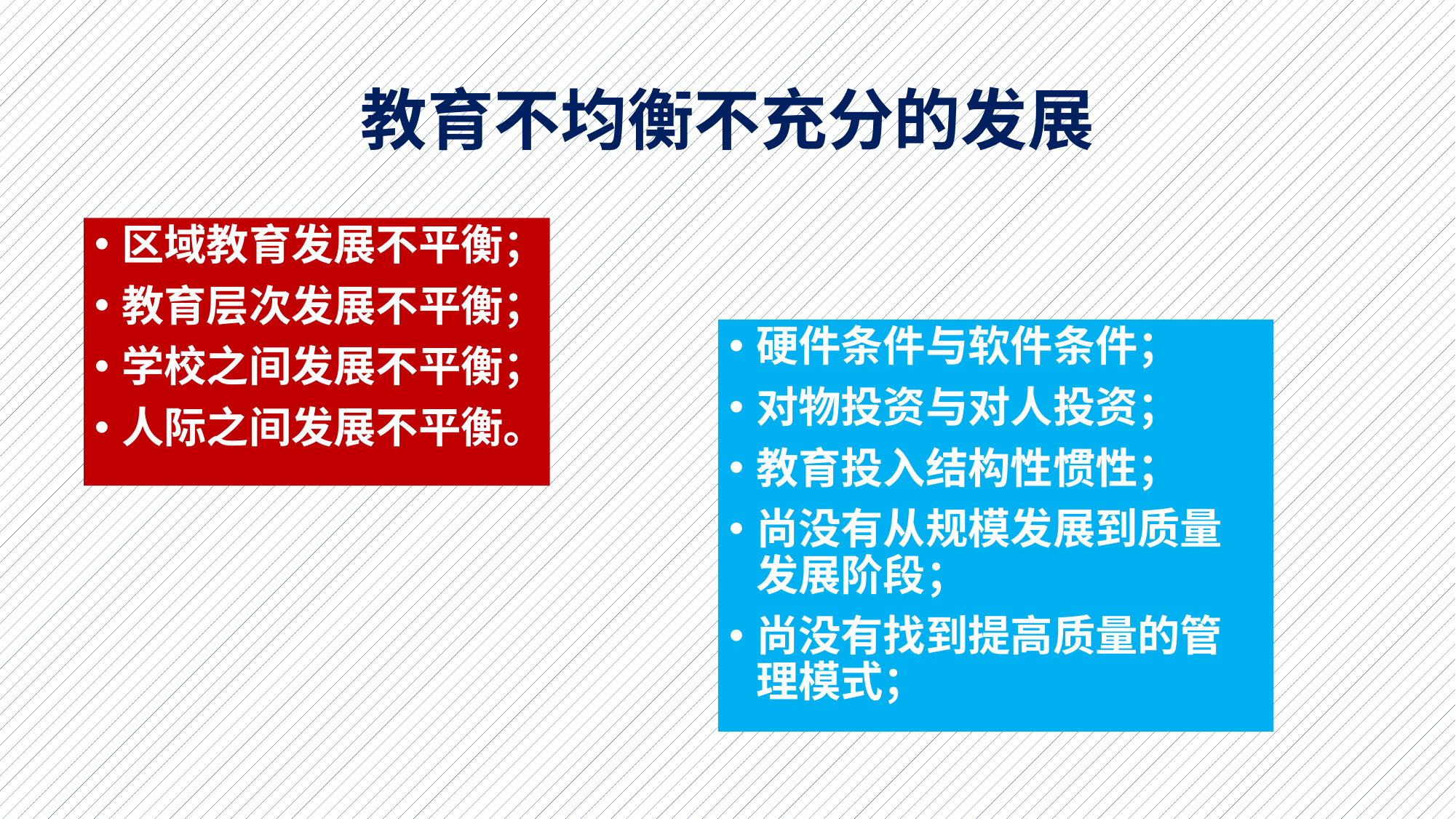

# 教育不均衡不充分的发展
区域教育发展不平衡；
教育层次发展不平衡；
学校之间发展不平衡；
人际之间发展不平衡。
硬件条件与软件条件；
对物投资与对人投资；
教育投入结构性惯性；
尚没有从规模发展到质量发展阶段；
尚没有找到提高质量的管理模式；